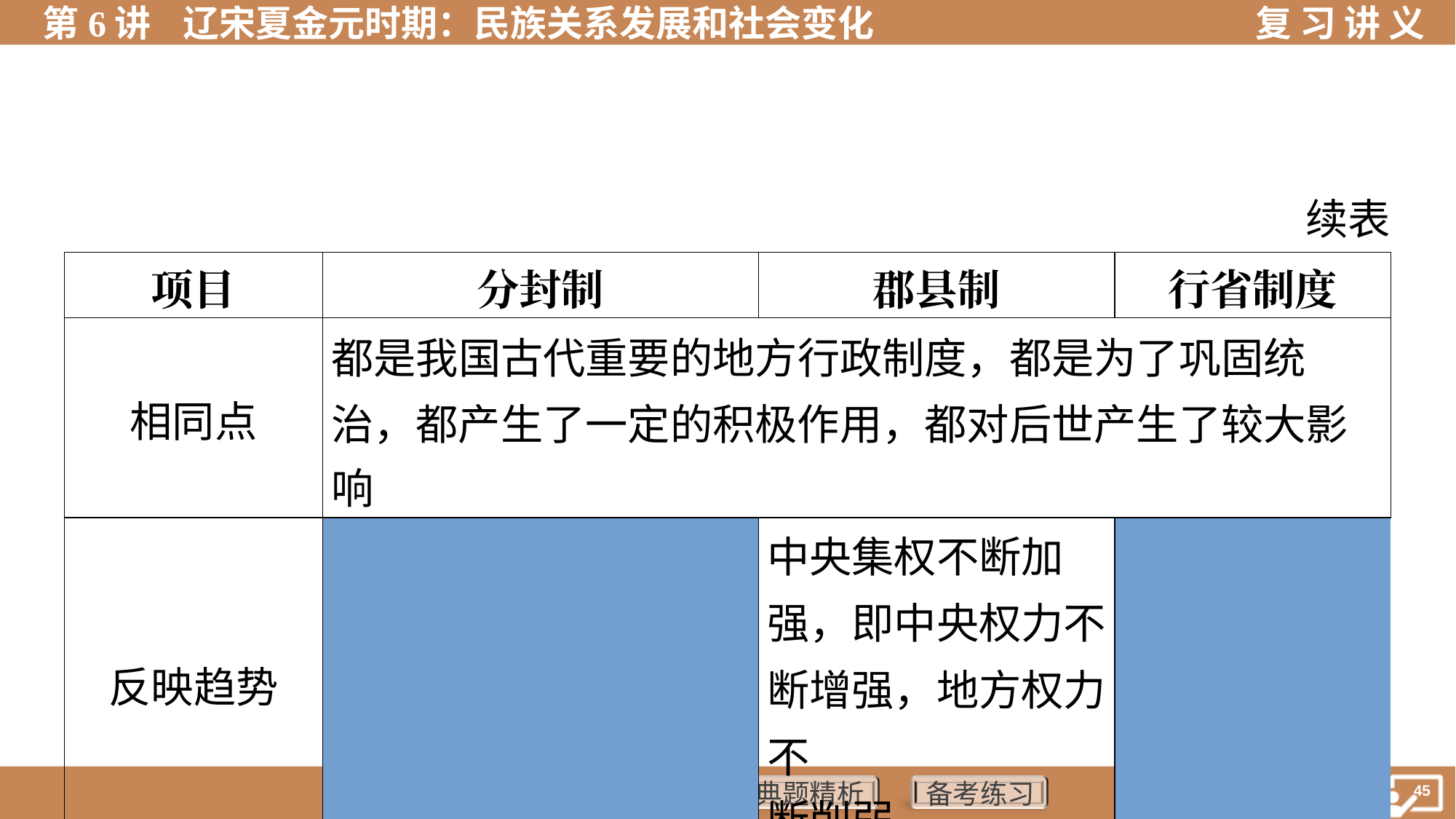

续表
| 项目 |  | 分封制 | 郡县制 | 行省制度 |
| --- | --- | --- | --- | --- |
| 相同点 |  | 都是我国古代重要的地方行政制度，都是为了巩固统 治，都产生了一定的积极作用，都对后世产生了较大影 响 |  |  |
| 反映趋势 |  | 中央集权不断加强，即中央权力不断增强，地方权力不 断削弱 |  |  |